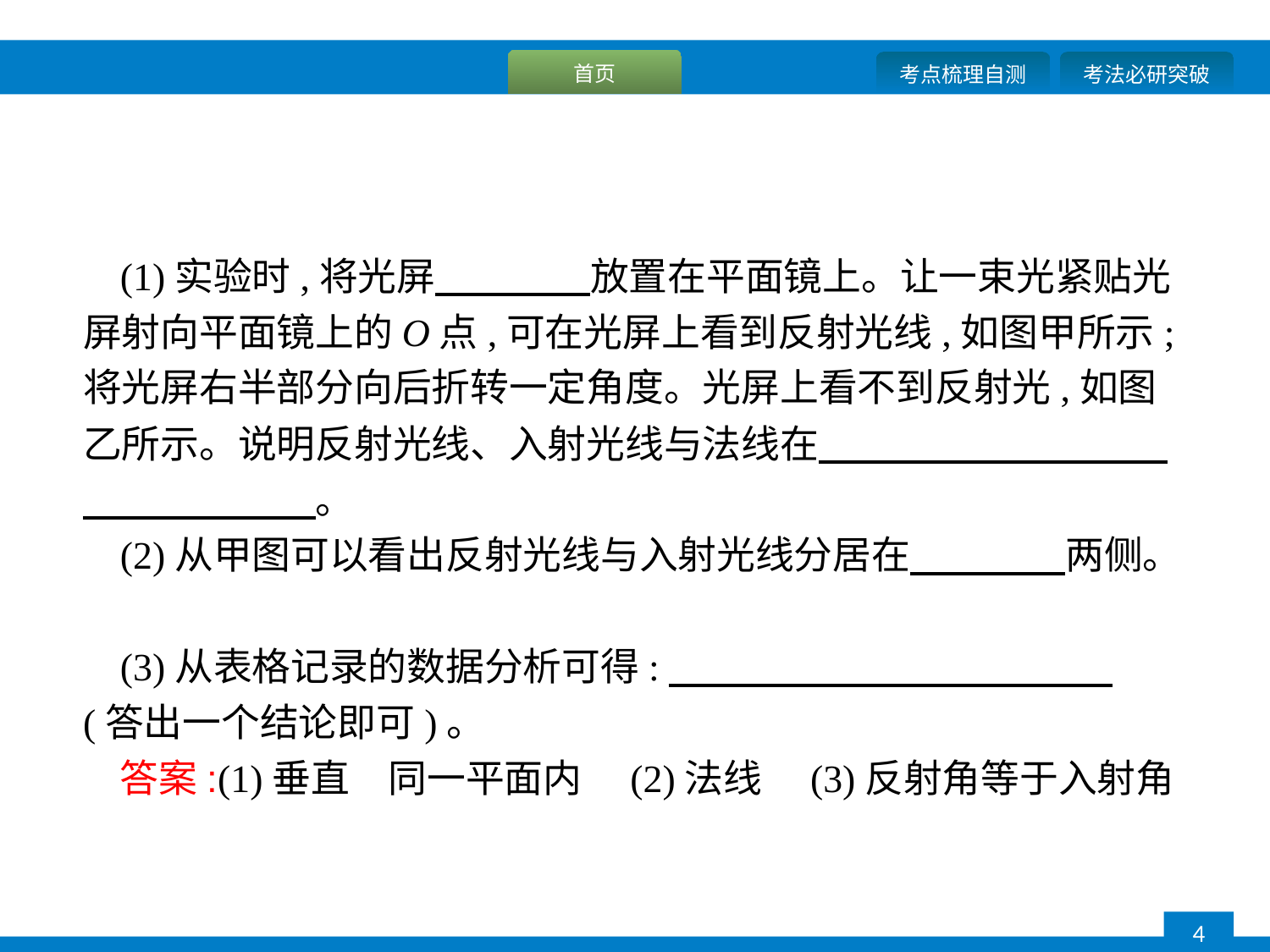

(1)实验时,将光屏　　　　放置在平面镜上。让一束光紧贴光屏射向平面镜上的O点,可在光屏上看到反射光线,如图甲所示;将光屏右半部分向后折转一定角度。光屏上看不到反射光,如图乙所示。说明反射光线、入射光线与法线在　　　　　　　　　　　　　　　。
(2)从甲图可以看出反射光线与入射光线分居在　　　　两侧。
(3)从表格记录的数据分析可得:　　　　　　　　　　　   (答出一个结论即可)。
答案:(1)垂直　同一平面内　(2)法线　(3)反射角等于入射角